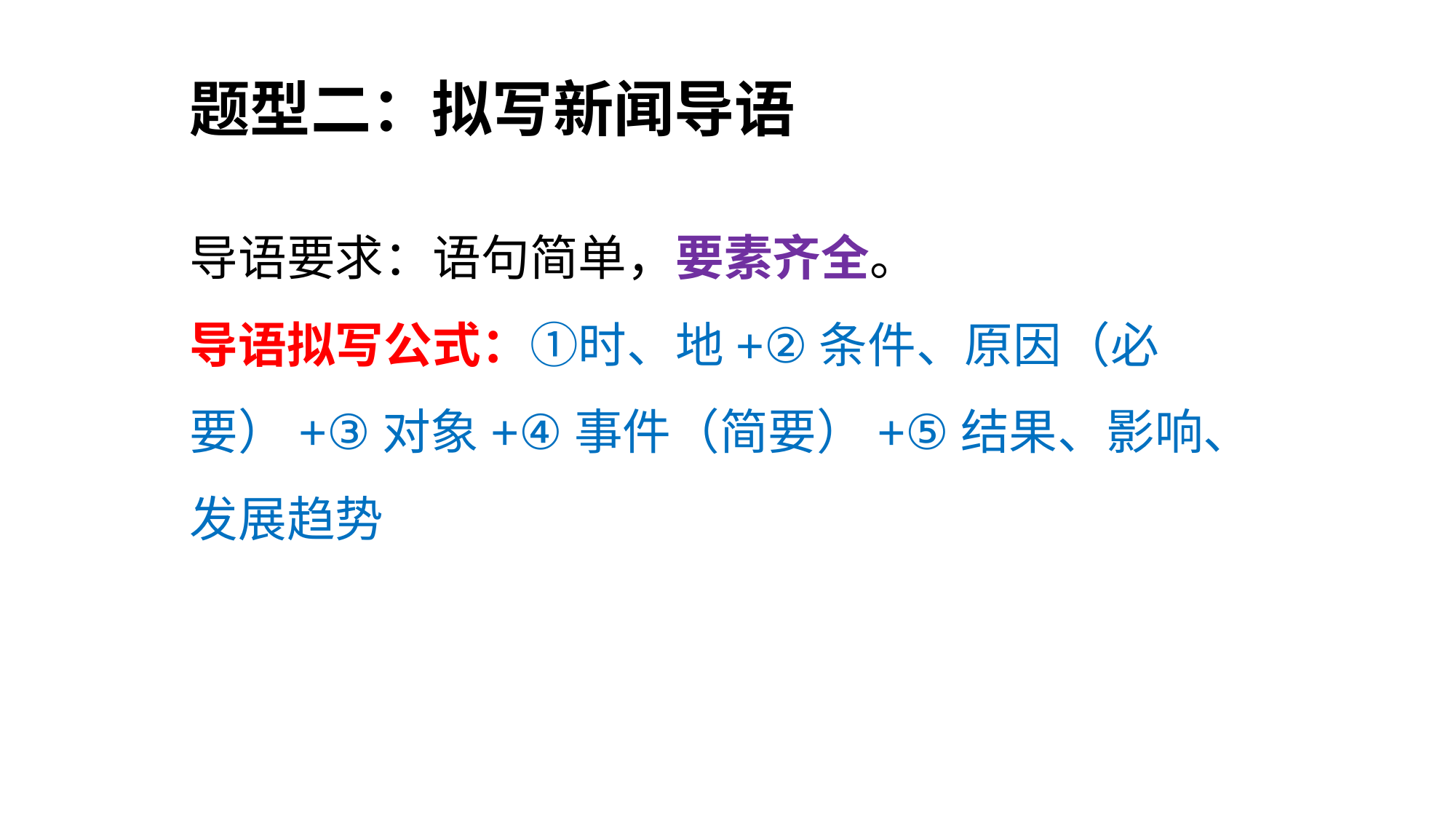

题型二：拟写新闻导语
导语要求：语句简单，要素齐全。
导语拟写公式：①时、地+②条件、原因（必要）+③对象+④事件（简要）+⑤结果、影响、发展趋势